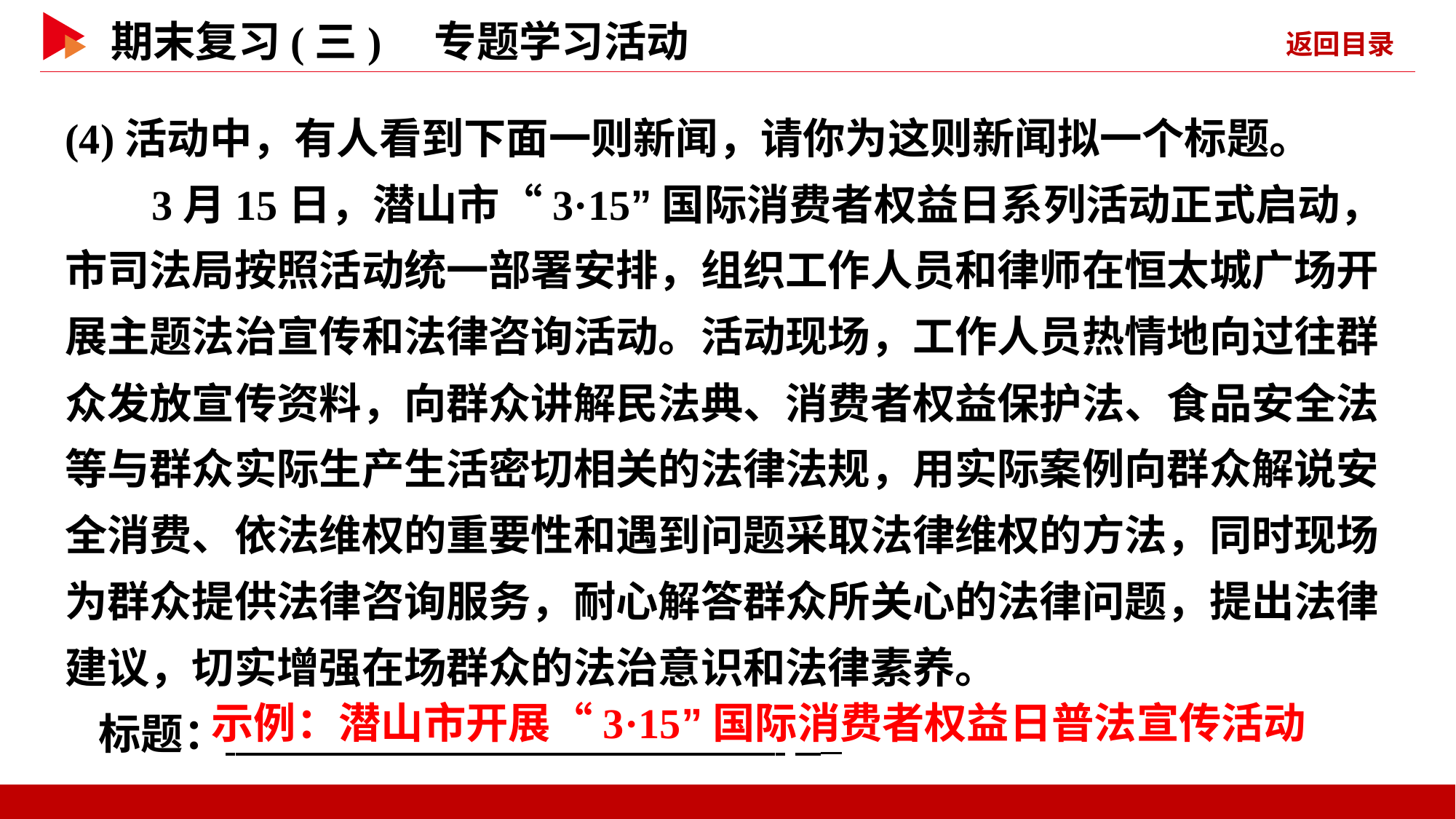

(4)活动中，有人看到下面一则新闻，请你为这则新闻拟一个标题。
     3月15日，潜山市“3·15”国际消费者权益日系列活动正式启动，市司法局按照活动统一部署安排，组织工作人员和律师在恒太城广场开展主题法治宣传和法律咨询活动。活动现场，工作人员热情地向过往群众发放宣传资料，向群众讲解民法典、消费者权益保护法、食品安全法等与群众实际生产生活密切相关的法律法规，用实际案例向群众解说安全消费、依法维权的重要性和遇到问题采取法律维权的方法，同时现场为群众提供法律咨询服务，耐心解答群众所关心的法律问题，提出法律建议，切实增强在场群众的法治意识和法律素养。
标题：                                                          _
 示例：潜山市开展“3·15”国际消费者权益日普法宣传活动